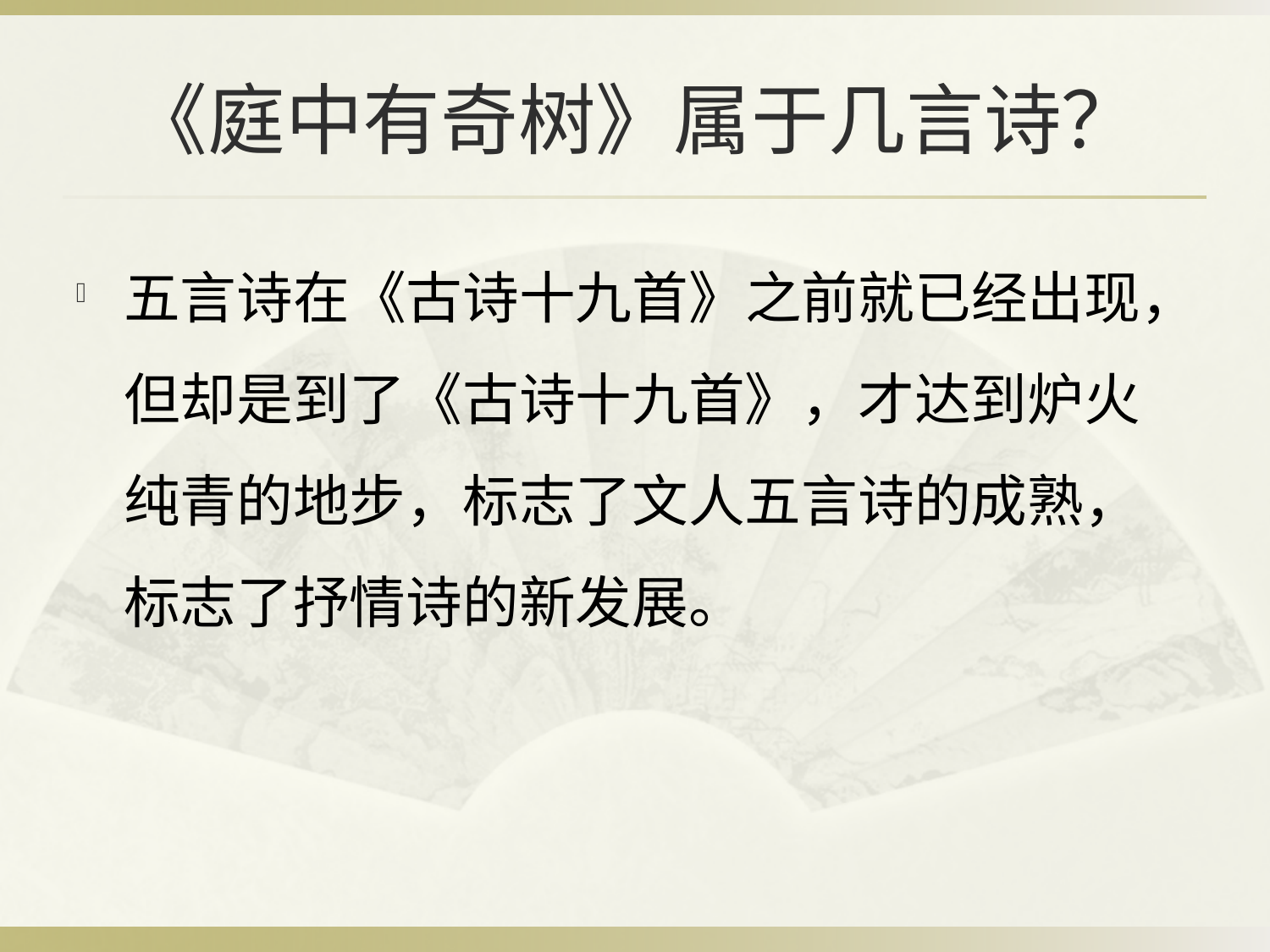

# 《庭中有奇树》属于几言诗？
五言诗在《古诗十九首》之前就已经出现，但却是到了《古诗十九首》，才达到炉火纯青的地步，标志了文人五言诗的成熟，标志了抒情诗的新发展。